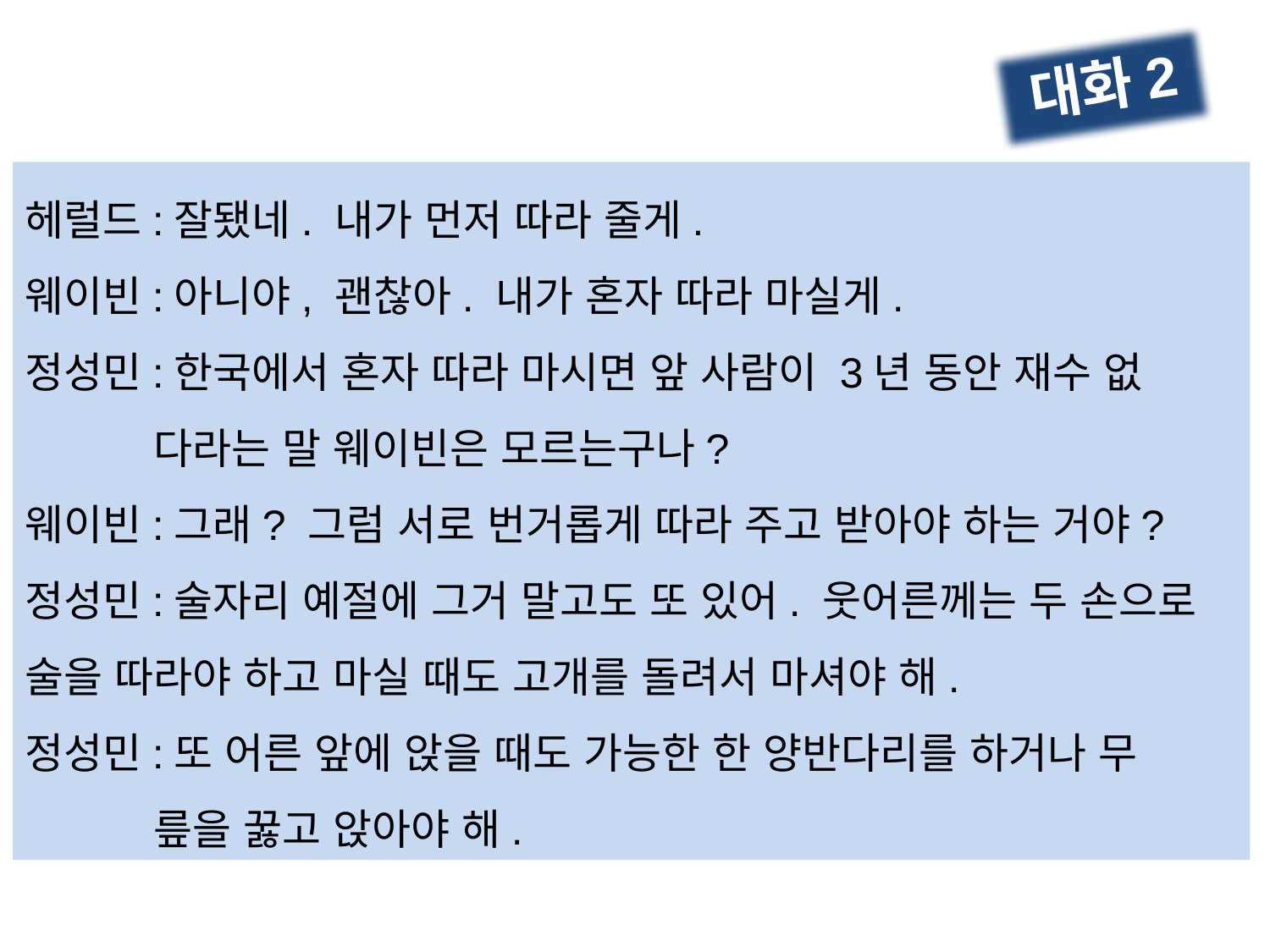

대화2
헤럴드:잘됐네. 내가 먼저 따라 줄게.
웨이빈:아니야, 괜찮아. 내가 혼자 따라 마실게.
정성민:한국에서 혼자 따라 마시면 앞 사람이 3년 동안 재수 없
          다라는 말 웨이빈은 모르는구나?
웨이빈:그래? 그럼 서로 번거롭게 따라 주고 받아야 하는 거야?정성민:술자리 예절에 그거 말고도 또 있어. 웃어른께는 두 손으로 술을 따라야 하고 마실 때도 고개를 돌려서 마셔야 해.
정성민:또 어른 앞에 앉을 때도 가능한 한 양반다리를 하거나 무
          릎을 꿇고 앉아야 해.